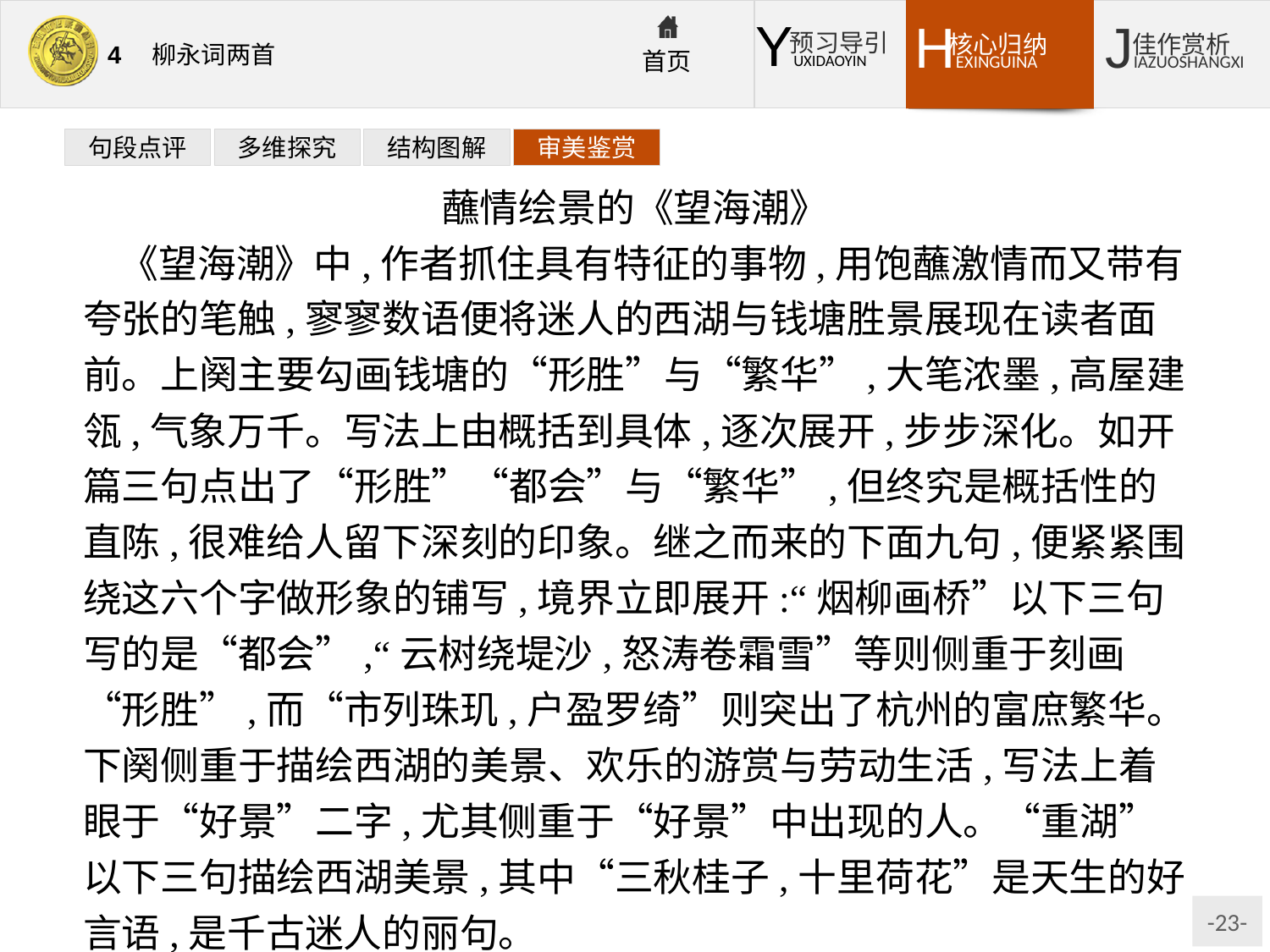

句段点评
多维探究
结构图解
审美鉴赏
蘸情绘景的《望海潮》
《望海潮》中,作者抓住具有特征的事物,用饱蘸激情而又带有夸张的笔触,寥寥数语便将迷人的西湖与钱塘胜景展现在读者面前。上阕主要勾画钱塘的“形胜”与“繁华”,大笔浓墨,高屋建瓴,气象万千。写法上由概括到具体,逐次展开,步步深化。如开篇三句点出了“形胜”“都会”与“繁华”,但终究是概括性的直陈,很难给人留下深刻的印象。继之而来的下面九句,便紧紧围绕这六个字做形象的铺写,境界立即展开:“烟柳画桥”以下三句写的是“都会”,“云树绕堤沙,怒涛卷霜雪”等则侧重于刻画“形胜”,而“市列珠玑,户盈罗绮”则突出了杭州的富庶繁华。下阕侧重于描绘西湖的美景、欢乐的游赏与劳动生活,写法上着眼于“好景”二字,尤其侧重于“好景”中出现的人。“重湖”以下三句描绘西湖美景,其中“三秋桂子,十里荷花”是天生的好言语,是千古迷人的丽句。